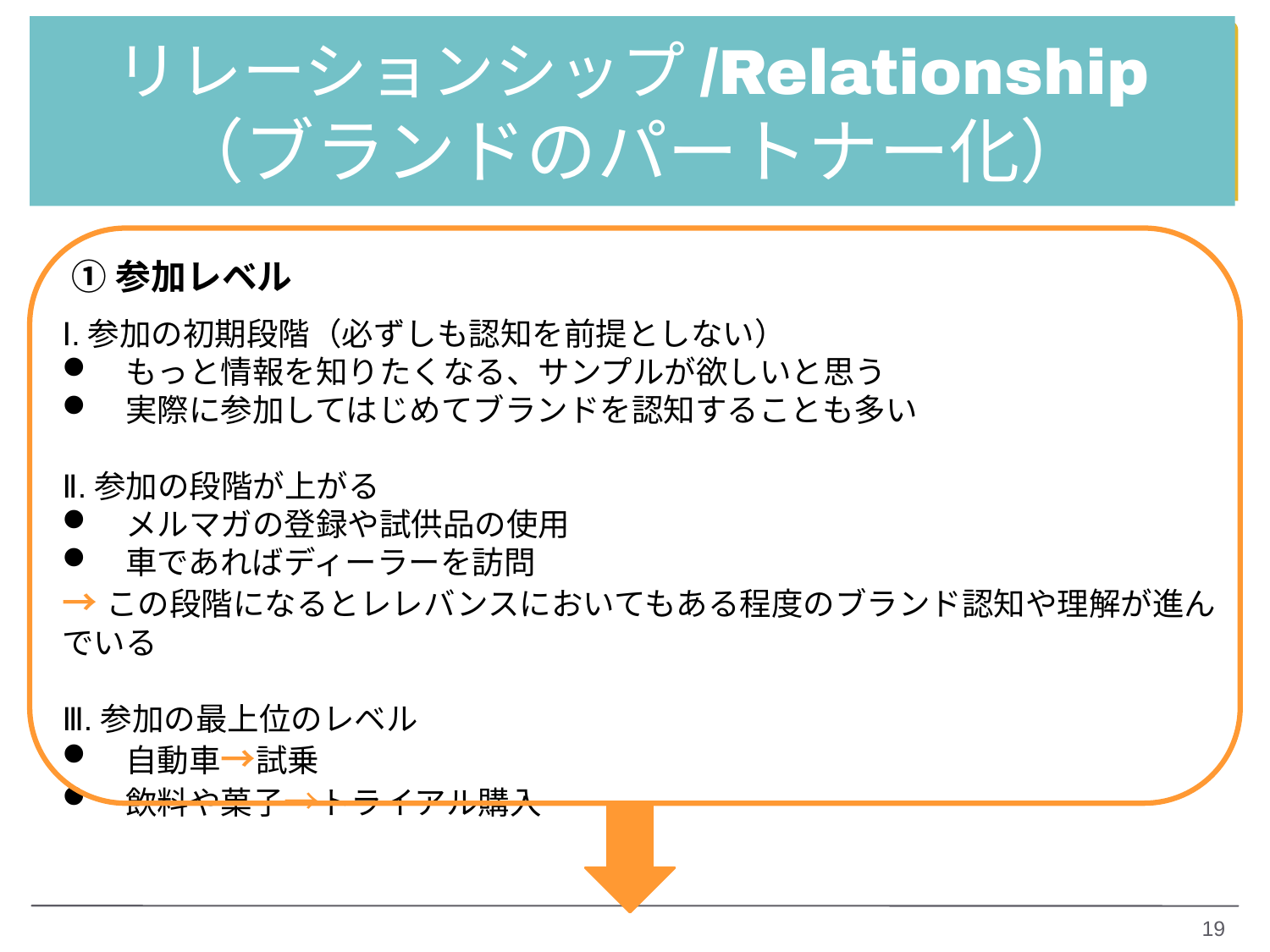

# リレーションシップ/Relationship （ブランドのパートナー化）

①参加レベル
Ⅰ.参加の初期段階（必ずしも認知を前提としない）
　もっと情報を知りたくなる、サンプルが欲しいと思う
　実際に参加してはじめてブランドを認知することも多い

Ⅱ.参加の段階が上がる
メルマガの登録や試供品の使用
車であればディーラーを訪問
→この段階になるとレレバンスにおいてもある程度のブランド認知や理解が進んでいる

Ⅲ.参加の最上位のレベル
自動車→試乗
飲料や菓子→トライアル購入

19